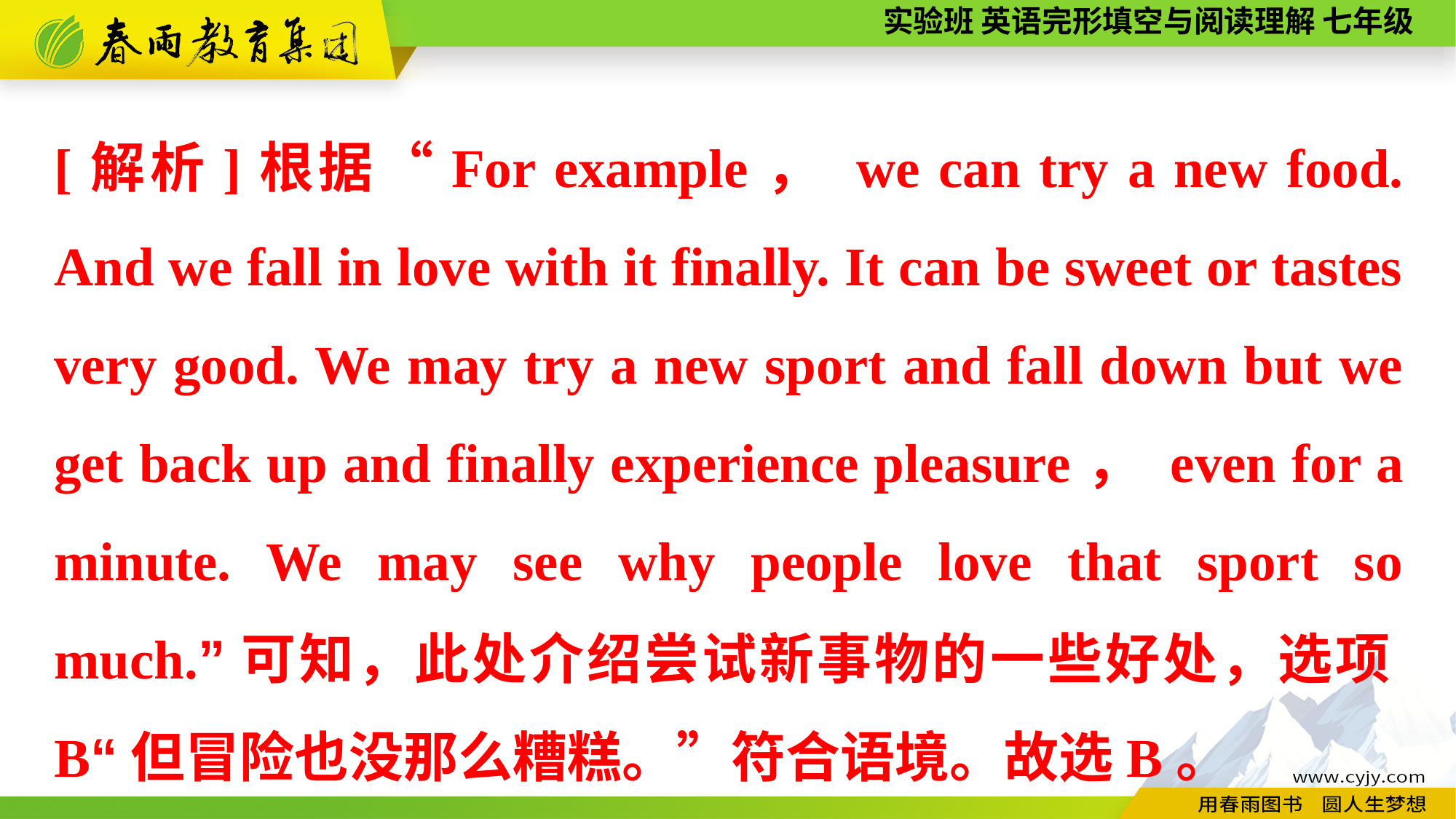

[解析]根据“For example， we can try a new food. And we fall in love with it finally. It can be sweet or tastes very good. We may try a new sport and fall down but we get back up and finally experience pleasure， even for a minute. We may see why people love that sport so much.”可知，此处介绍尝试新事物的一些好处，选项B“但冒险也没那么糟糕。”符合语境。故选B。